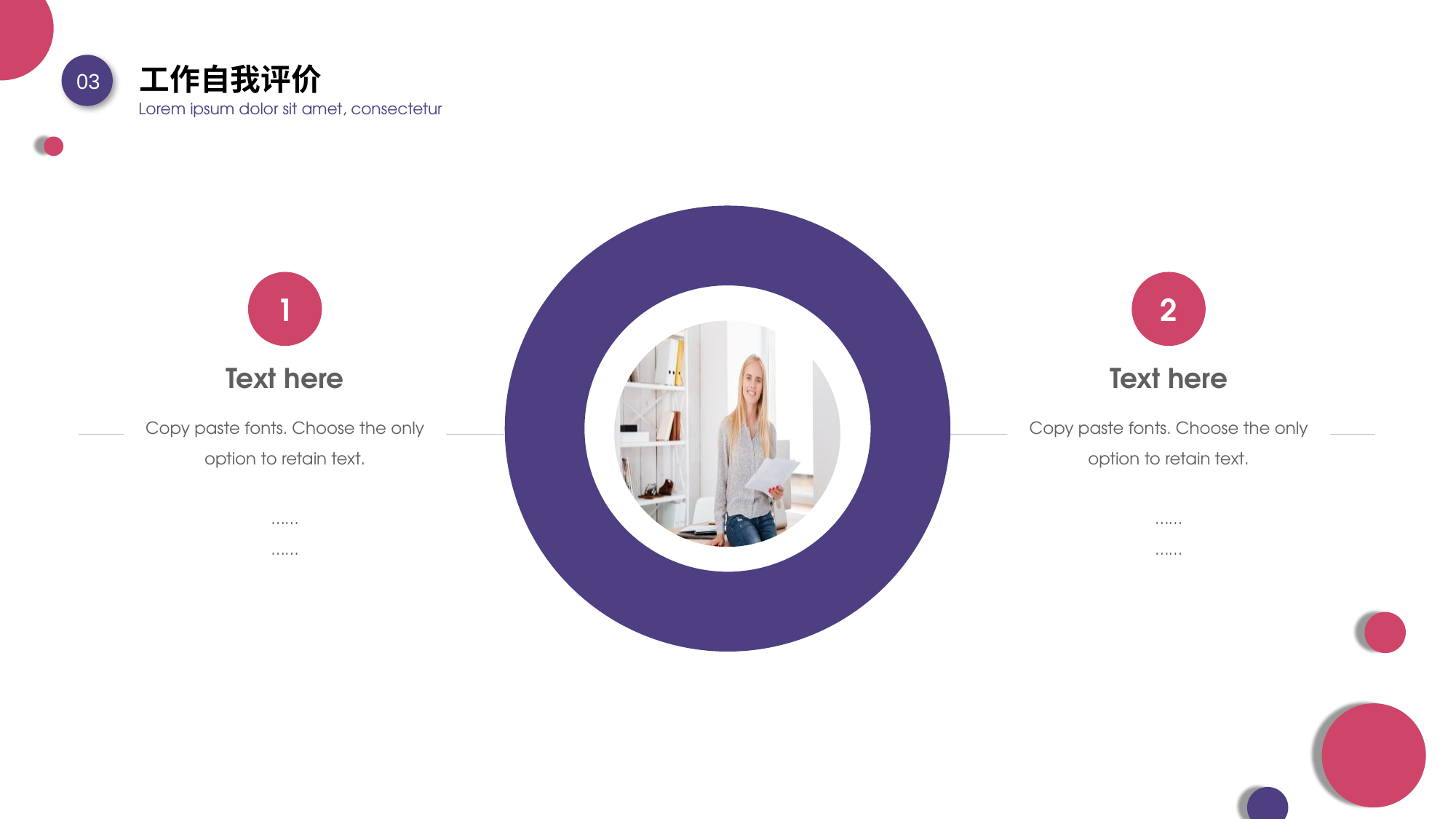

工作自我评价

03
Lorem ipsum dolor sit amet, consectetur

1
Text here
Copy paste fonts. Choose the only option to retain text.

……
……
2
Text here
Copy paste fonts. Choose the only option to retain text.

……
……